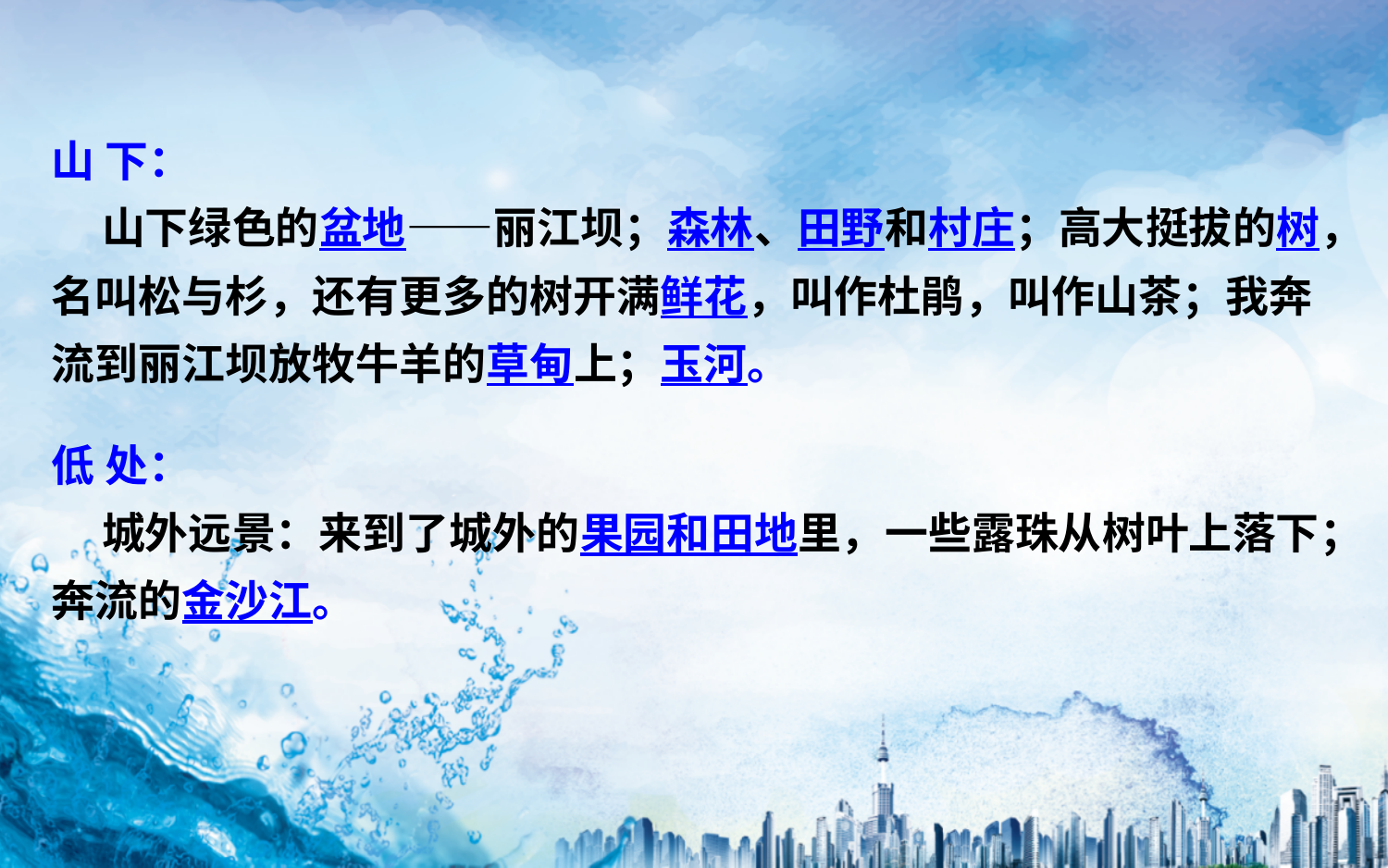

山 下：
    山下绿色的盆地——丽江坝；森林、田野和村庄；高大挺拔的树，名叫松与杉，还有更多的树开满鲜花，叫作杜鹃，叫作山茶；我奔流到丽江坝放牧牛羊的草甸上；玉河。
低 处：
    城外远景：来到了城外的果园和田地里，一些露珠从树叶上落下；奔流的金沙江。